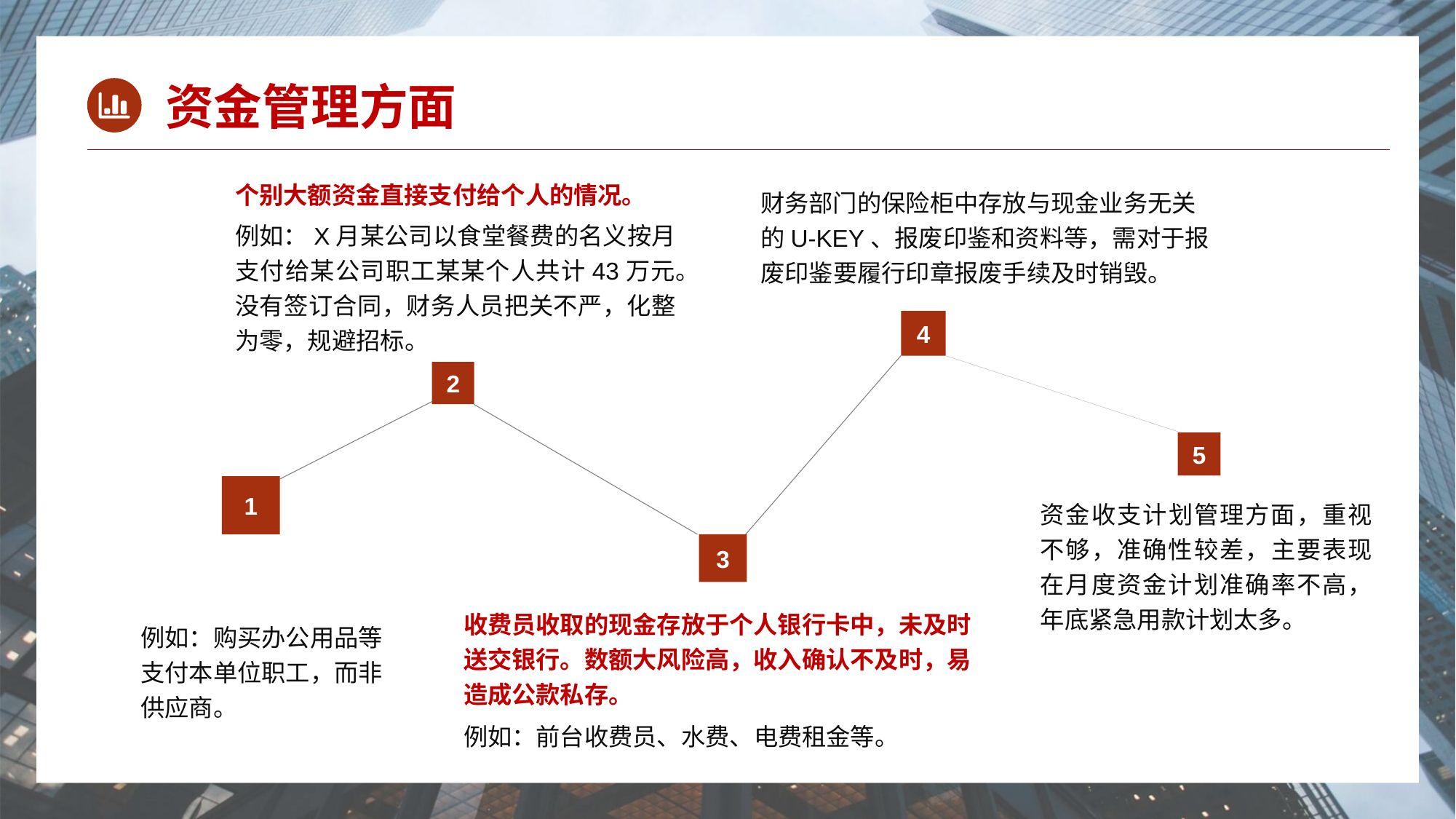

资金管理方面

个别大额资金直接支付给个人的情况。

财务部门的保险柜中存放与现金业务无关的U-KEY、报废印鉴和资料等，需对于报废印鉴要履行印章报废手续及时销毁。
例如：X月某公司以食堂餐费的名义按月支付给某公司职工某某个人共计43万元。没有签订合同，财务人员把关不严，化整为零，规避招标。
4
2
5
1
3
资金收支计划管理方面，重视不够，准确性较差，主要表现在月度资金计划准确率不高，年底紧急用款计划太多。
收费员收取的现金存放于个人银行卡中，未及时送交银行。数额大风险高，收入确认不及时，易造成公款私存。
例如：购买办公用品等支付本单位职工，而非供应商。
例如：前台收费员、水费、电费租金等。